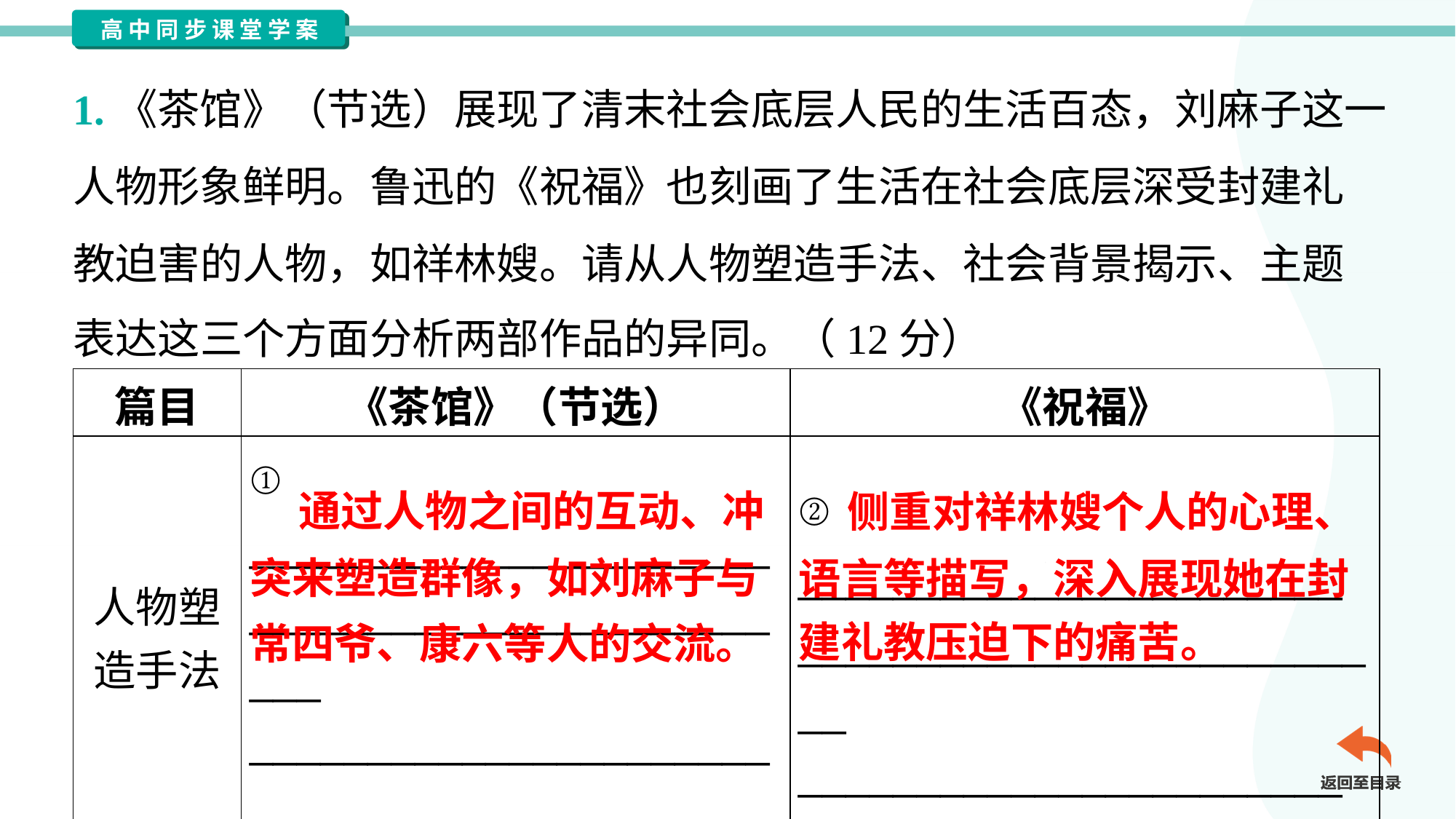

1.《茶馆》（节选）展现了清末社会底层人民的生活百态，刘麻子这一
人物形象鲜明。鲁迅的《祝福》也刻画了生活在社会底层深受封建礼
教迫害的人物，如祥林嫂。请从人物塑造手法、社会背景揭示、主题
表达这三个方面分析两部作品的异同。（12分）
| 篇目 | 《茶馆》（节选） | 《祝福》 |
| --- | --- | --- |
| 人物塑 造手法 | ① \_\_\_\_\_\_\_\_\_\_\_\_\_\_\_\_\_\_\_\_\_\_ \_\_\_\_\_\_\_\_\_\_\_\_\_\_\_\_\_\_\_\_\_\_\_\_\_ \_\_\_\_\_\_\_\_\_\_\_\_\_\_\_\_\_\_\_\_\_\_\_\_\_ | ② \_\_\_\_\_\_\_\_\_\_\_\_\_\_\_\_\_\_\_\_\_\_\_ \_\_\_\_\_\_\_\_\_\_\_\_\_\_\_\_\_\_\_\_\_\_\_\_\_\_ \_\_\_\_\_\_\_\_\_\_\_\_\_\_\_\_\_\_\_\_\_\_\_ |
    通过人物之间的互动、冲突来塑造群像，如刘麻子与常四爷、康六等人的交流。
    侧重对祥林嫂个人的心理、
语言等描写，深入展现她在封
建礼教压迫下的痛苦。